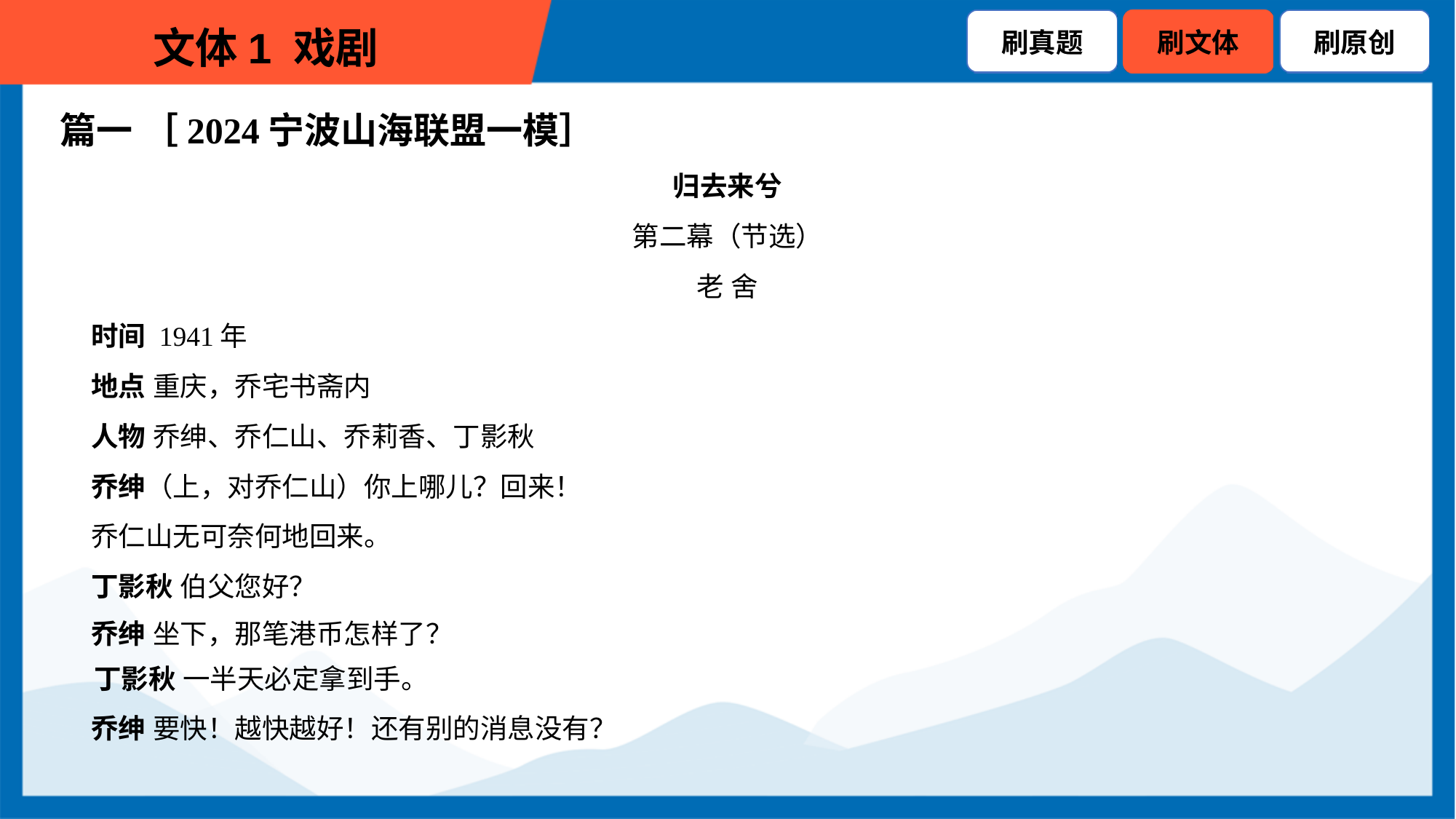

篇一 ［2024宁波山海联盟一模］
归去来兮
第二幕（节选）
老 舍
    时间 1941年
    地点 重庆，乔宅书斋内
    人物 乔绅、乔仁山、乔莉香、丁影秋
    乔绅（上，对乔仁山）你上哪儿？回来！
    乔仁山无可奈何地回来。
    丁影秋 伯父您好？
    乔绅 坐下，那笔港币怎样了？
    丁影秋 一半天必定拿到手。
    乔绅 要快！越快越好！还有别的消息没有？